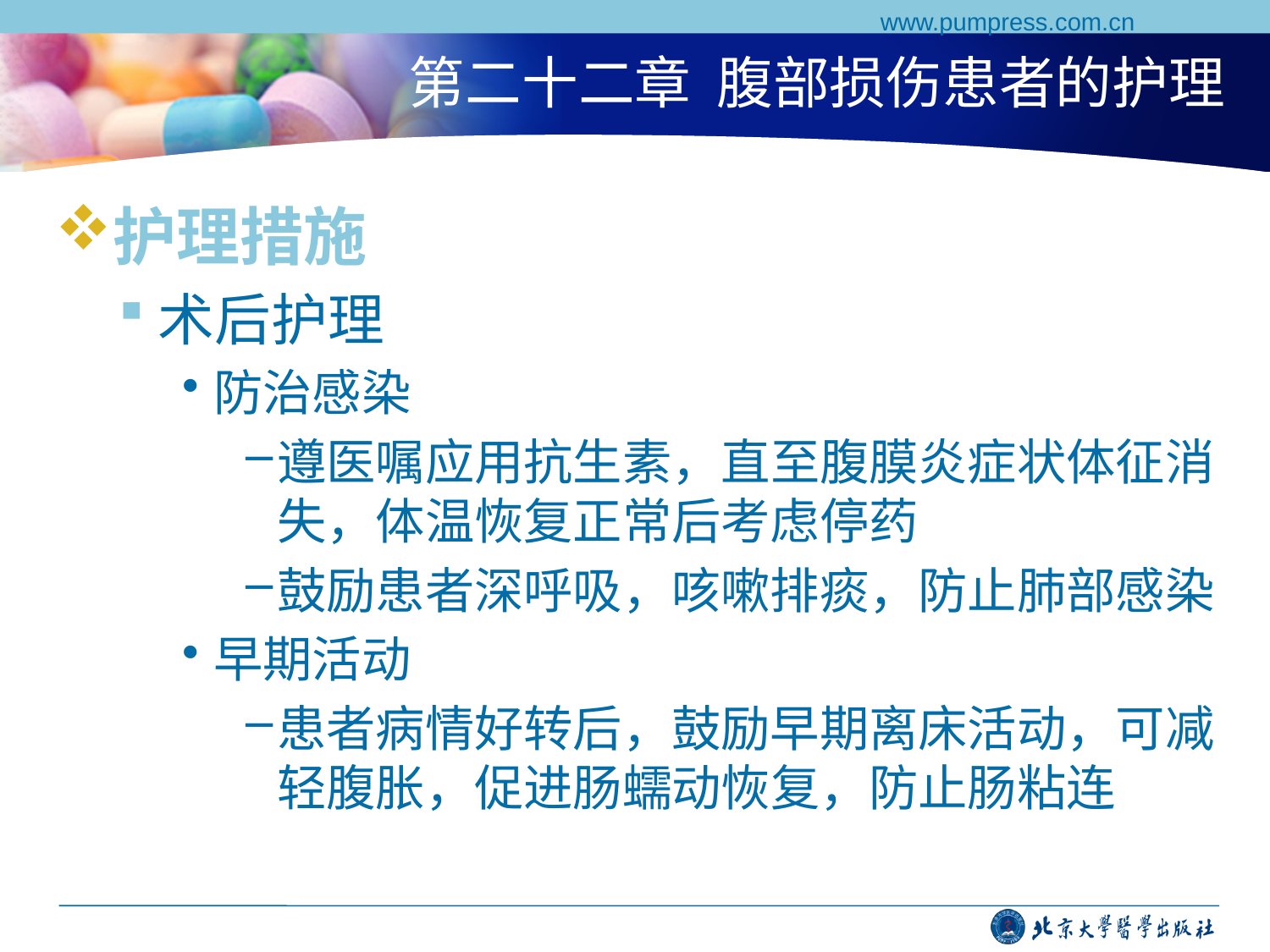

www.pumpress.com.cn
# 第二十二章  腹部损伤患者的护理
护理措施
术后护理
防治感染
遵医嘱应用抗生素，直至腹膜炎症状体征消失，体温恢复正常后考虑停药
鼓励患者深呼吸，咳嗽排痰，防止肺部感染
早期活动
患者病情好转后，鼓励早期离床活动，可减轻腹胀，促进肠蠕动恢复，防止肠粘连